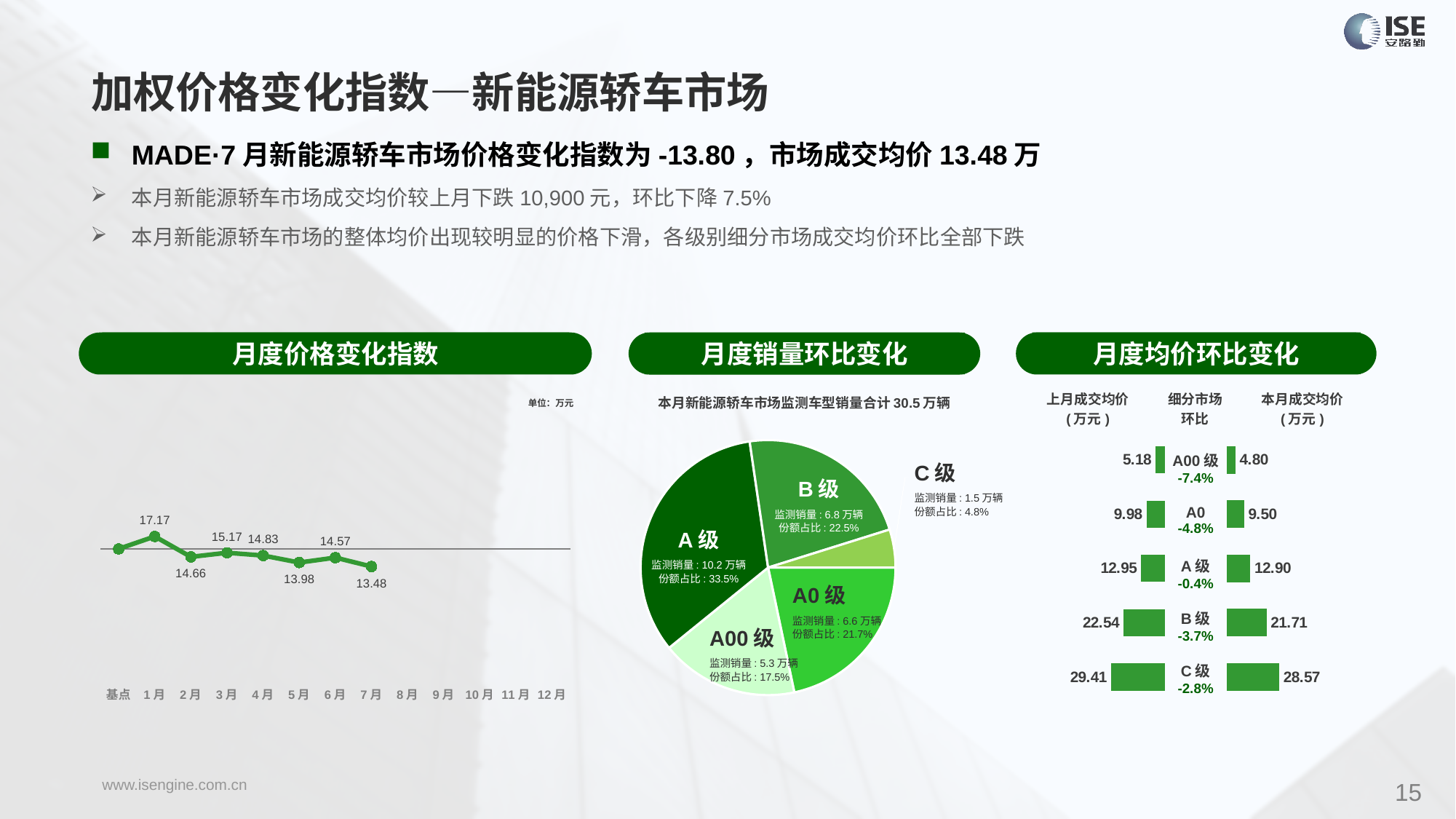

加权价格变化指数—新能源轿车市场
MADE·7月新能源轿车市场价格变化指数为-13.80，市场成交均价13.48万
本月新能源轿车市场成交均价较上月下跌10,900元，环比下降7.5%
本月新能源轿车市场的整体均价出现较明显的价格下滑，各级别细分市场成交均价环比全部下跌
月度价格变化指数

月度均价环比变化

月度销量环比变化

### Chart

| Category | Y2023 |
|---|---|
| 基点 | 0.0 |
| 1月 | 9.75 |
| 2月 | -6.26 |
| 3月 | -3.03 |
| 4月 | -5.21 |
| 5月 | -10.66 |
| 6月 | -6.83 |
| 7月 | -13.8 |
| 8月 | None |
| 9月 | None |
| 10月 | None |
| 11月 | None |
| 12月 | None |
本月新能源轿车市场监测车型销量合计30.5万辆
| 上月成交均价 (万元) | 细分市场 环比 | 本月成交均价 (万元) |
| --- | --- | --- |
单位：万元

### Chart

| Category | 细分市场 |
|---|---|
| A0级 | 66140.0000000012 |
| A00 | 53233.00000000069 |
| A级 | 102220.0000000035 |
| B级 | 68542.0000000008 |
| C级 | 14726.0000000015 |

### Chart

| Category | 成交均价 |
|---|---|
| A00 | 5.18 |
| A0 | 9.98 |
| A | 12.95 |
| B | 22.54 |
| C | 29.41 |

### Chart

| Category | 金额 |
|---|---|
| A00 | 4.798898239813646 |
| A0 | 9.501828545509564 |
| A | 12.896176579925713 |
| B | 21.709757229144138 |
| C | 28.567920005432605 |
| A00级 -7.4% |
| --- |
| A0 -4.8% |
| A级 -0.4% |
| B级 -3.7% |
| C级 -2.8% |
C级
监测销量: 1.5万辆
份额占比: 4.8%
B级
监测销量: 6.8万辆
份额占比: 22.5%
A级
监测销量: 10.2万辆
份额占比: 33.5%
A0级
监测销量: 6.6万辆
份额占比: 21.7%
A00级
监测销量: 5.3万辆
份额占比: 17.5%
15